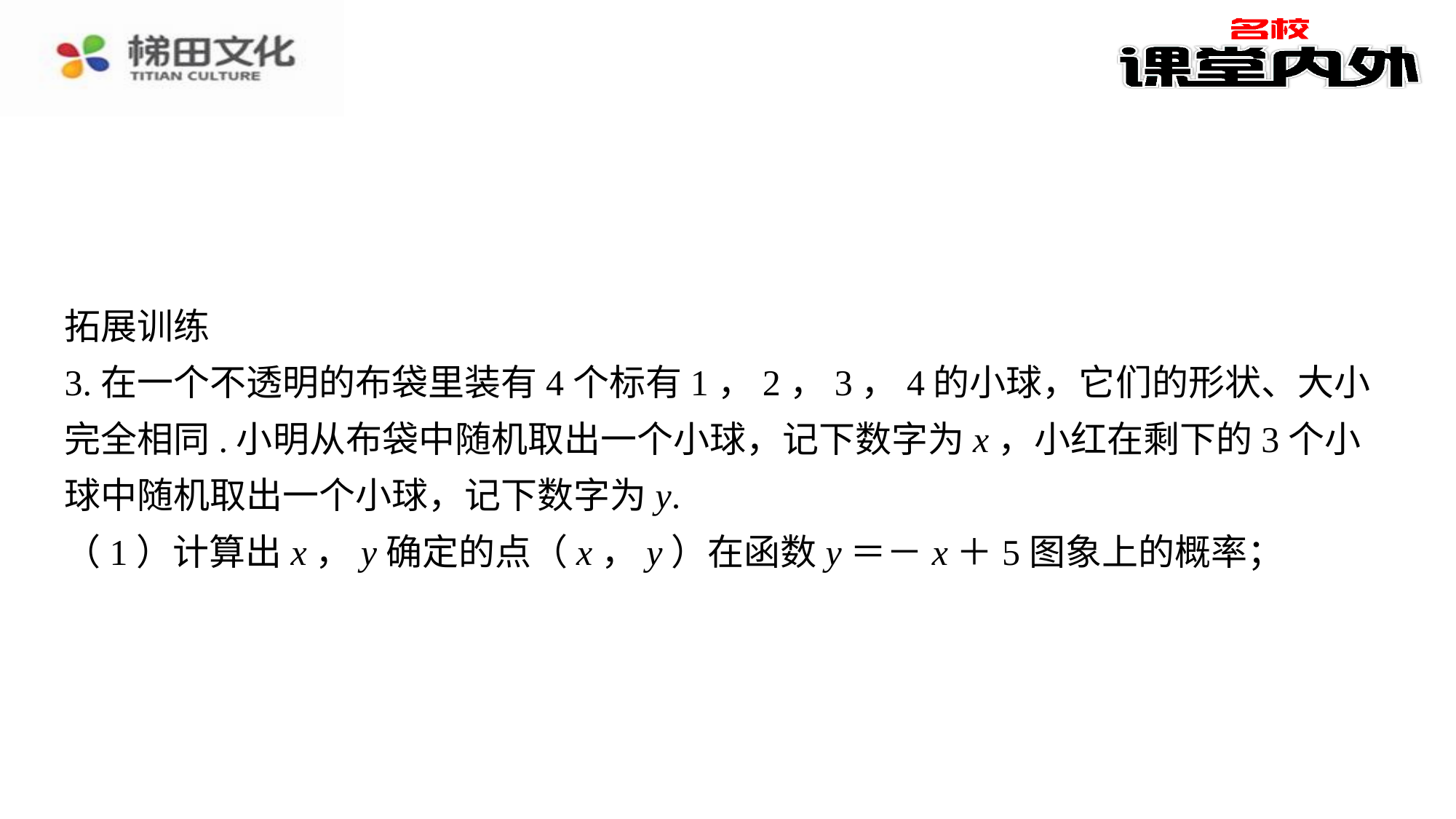

拓展训练
3.在一个不透明的布袋里装有4个标有1，2，3，4的小球，它们的形状、大小完全相同.小明从布袋中随机取出一个小球，记下数字为x，小红在剩下的3个小球中随机取出一个小球，记下数字为y.
（1）计算出x，y确定的点（x，y）在函数y＝－x＋5图象上的概率；